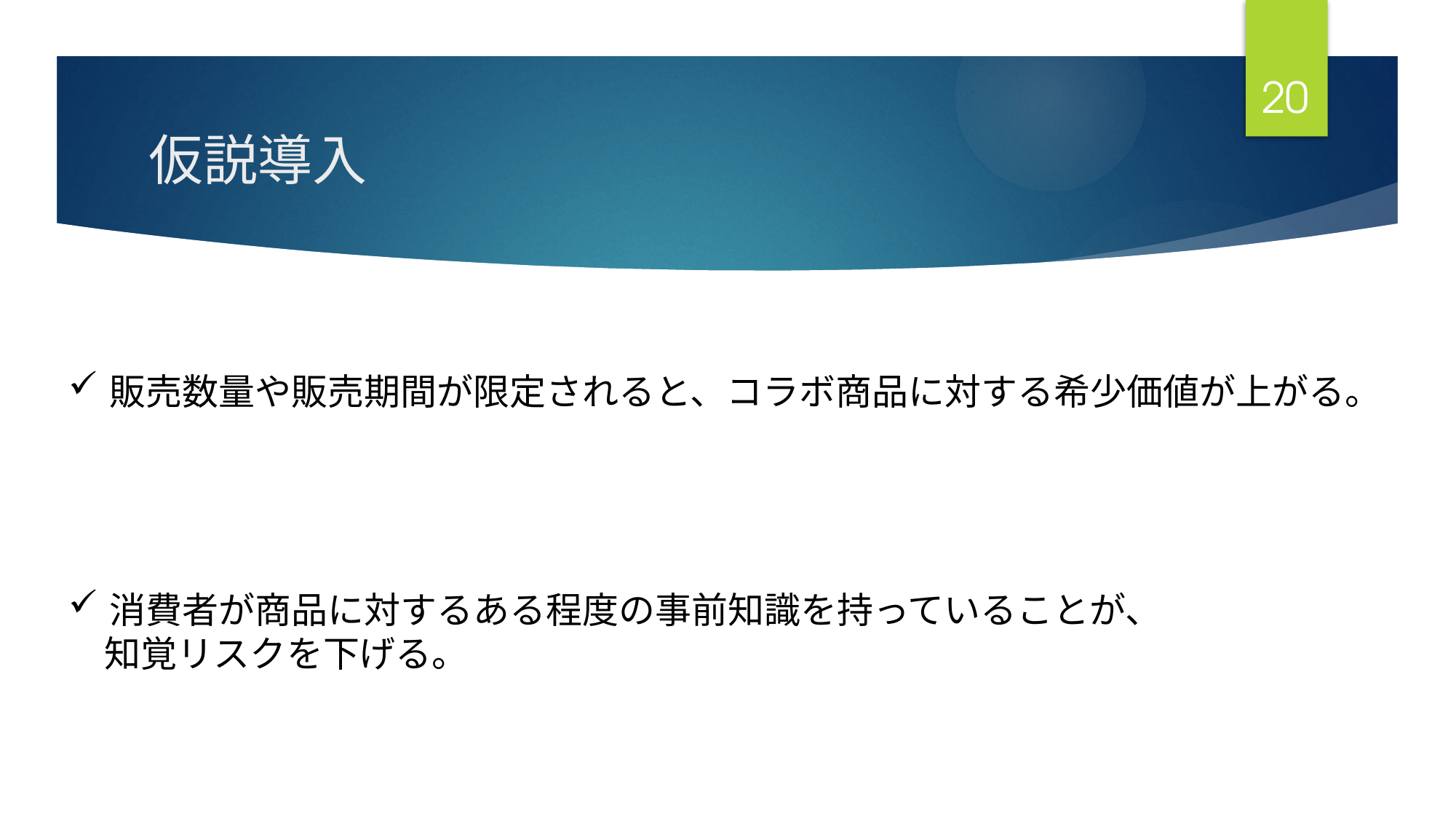

20
# 仮説導入

販売数量や販売期間が限定されると、コラボ商品に対する希少価値が上がる。

消費者が商品に対するある程度の事前知識を持っていることが、
　知覚リスクを下げる。